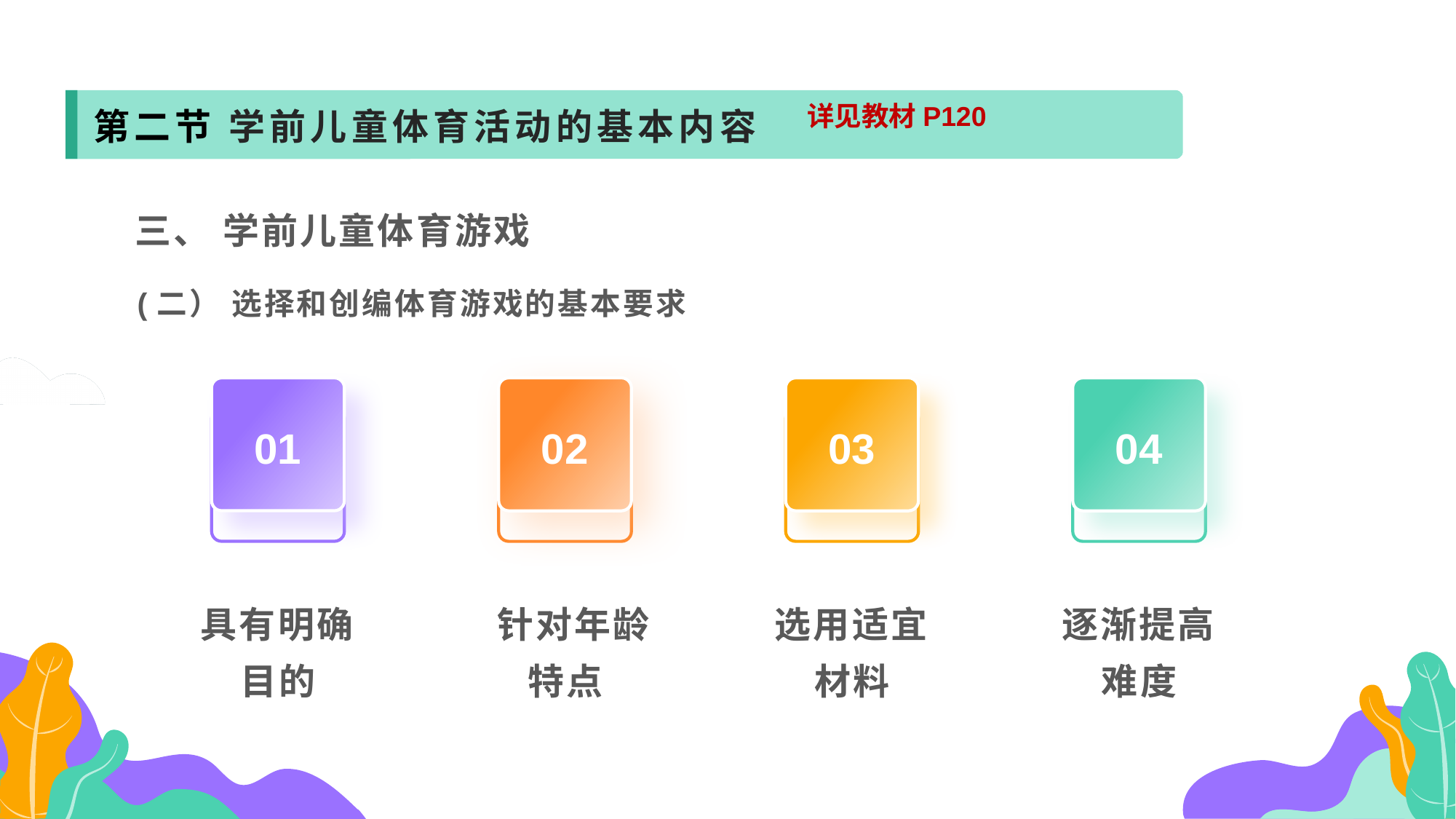

第二节 学前儿童体育活动的基本内容
详见教材P120
 三、 学前儿童体育游戏
  (二） 选择和创编体育游戏的基本要求

01
02
03
04

具有明确目的
 针对年龄特点
选用适宜材料
逐渐提高难度